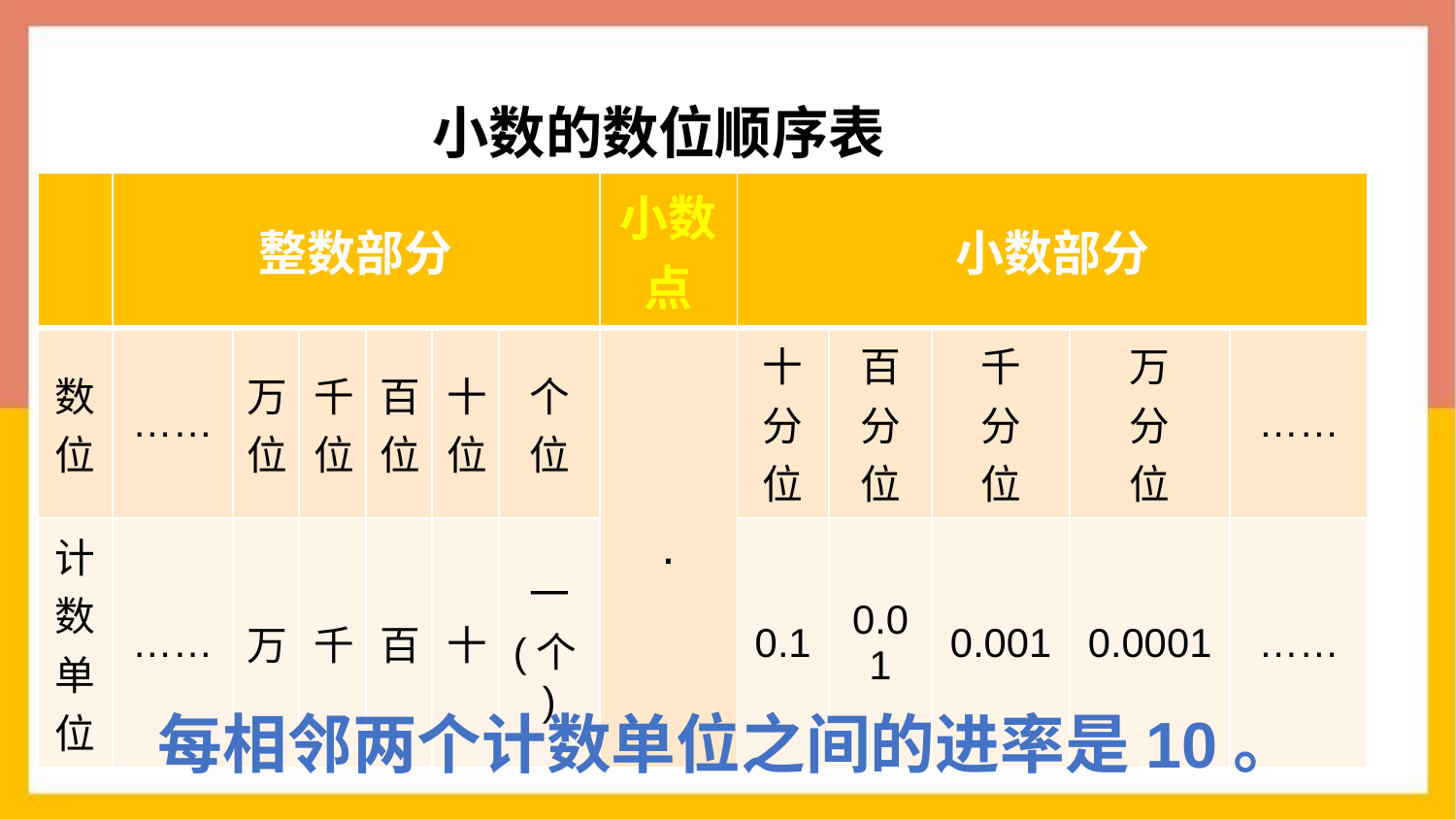

小数的数位顺序表
|  | 整数部分 |  |  |  |  |  | 小数点 | 小数部分 |  |  |  |  |
| --- | --- | --- | --- | --- | --- | --- | --- | --- | --- | --- | --- | --- |
| 数位 | …… | 万位 | 千位 | 百位 | 十位 | 个位 | . | 十分位 | 百分位 | 千 分 位 | 万 分 位 | …… |
| 计数单位 | …… | 万 | 千 | 百 | 十 | 一 (个) |  | 0.1 | 0.01 | 0.001 | 0.0001 | …… |
每相邻两个计数单位之间的进率是10。